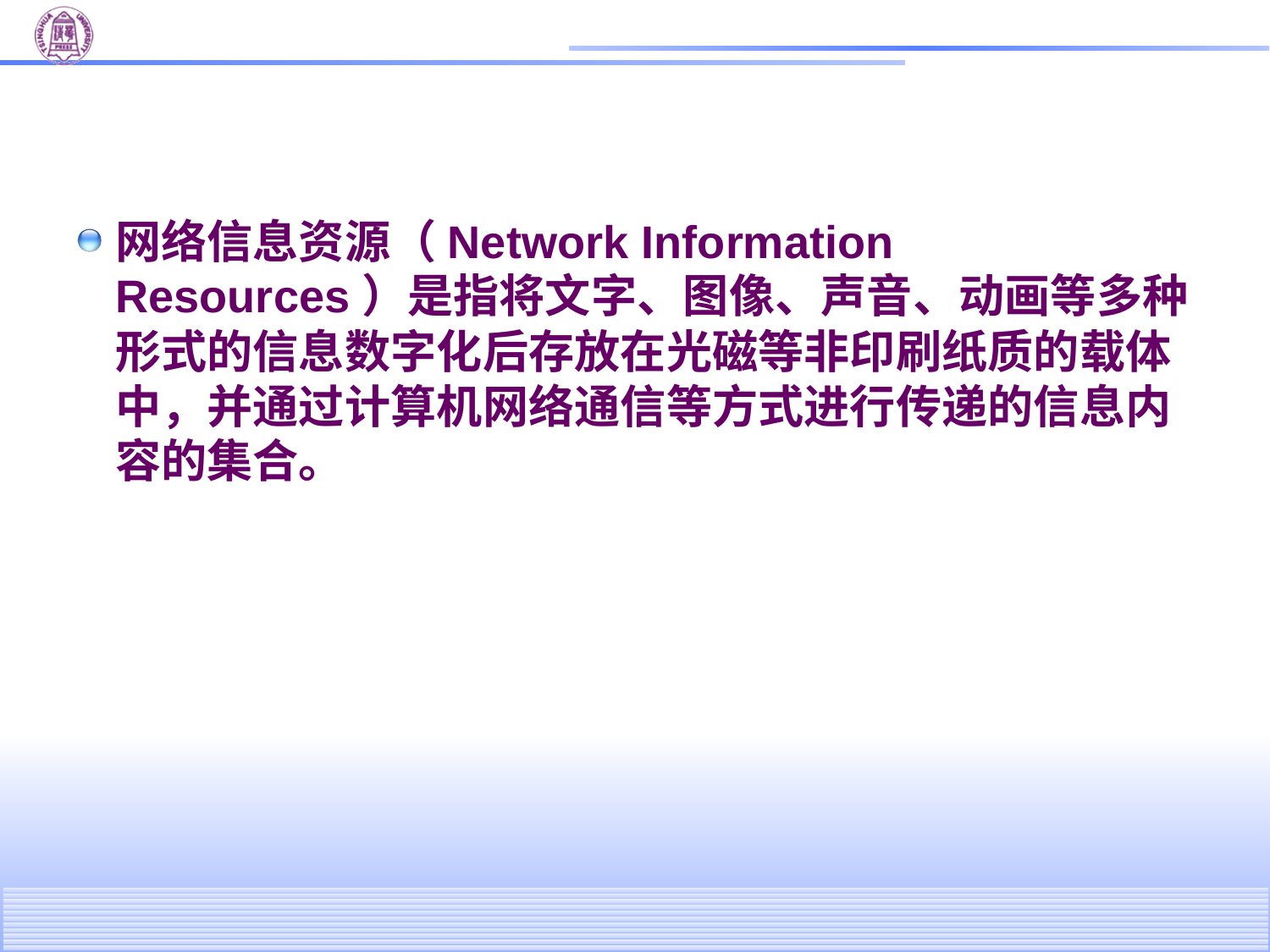

#
网络信息资源（Network Information Resources）是指将文字、图像、声音、动画等多种形式的信息数字化后存放在光磁等非印刷纸质的载体中，并通过计算机网络通信等方式进行传递的信息内容的集合。